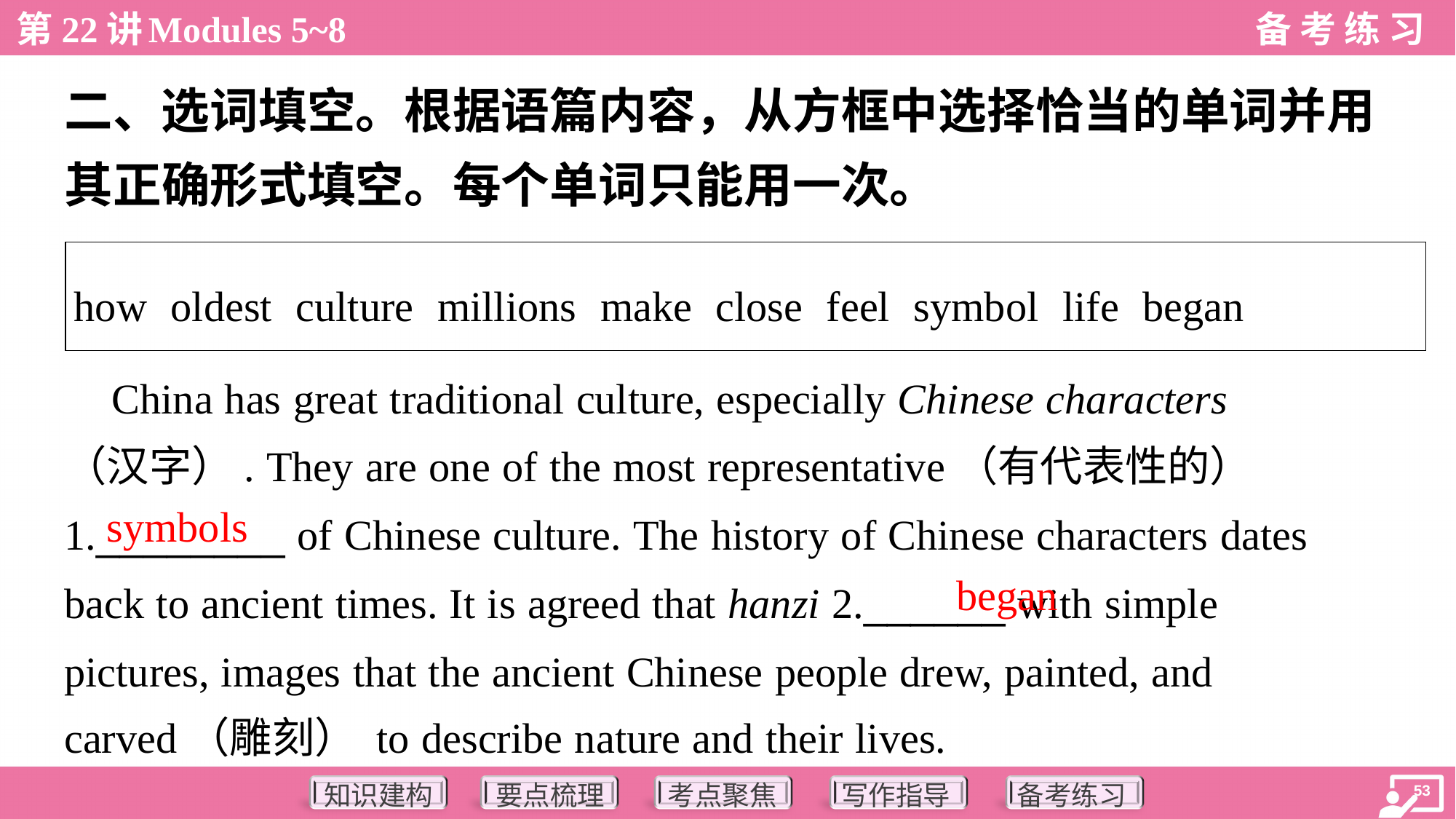

二、选词填空。根据语篇内容，从方框中选择恰当的单词并用
其正确形式填空。每个单词只能用一次。
| how oldest culture millions make close feel symbol life began |
| --- |
    China has great traditional culture, especially Chinese characters
（汉字）. They are one of the most representative（有代表性的）
1.________ of Chinese culture. The history of Chinese characters dates
back to ancient times. It is agreed that hanzi 2.______ with simple
pictures, images that the ancient Chinese people drew, painted, and
carved（雕刻） to describe nature and their lives.
symbols
began